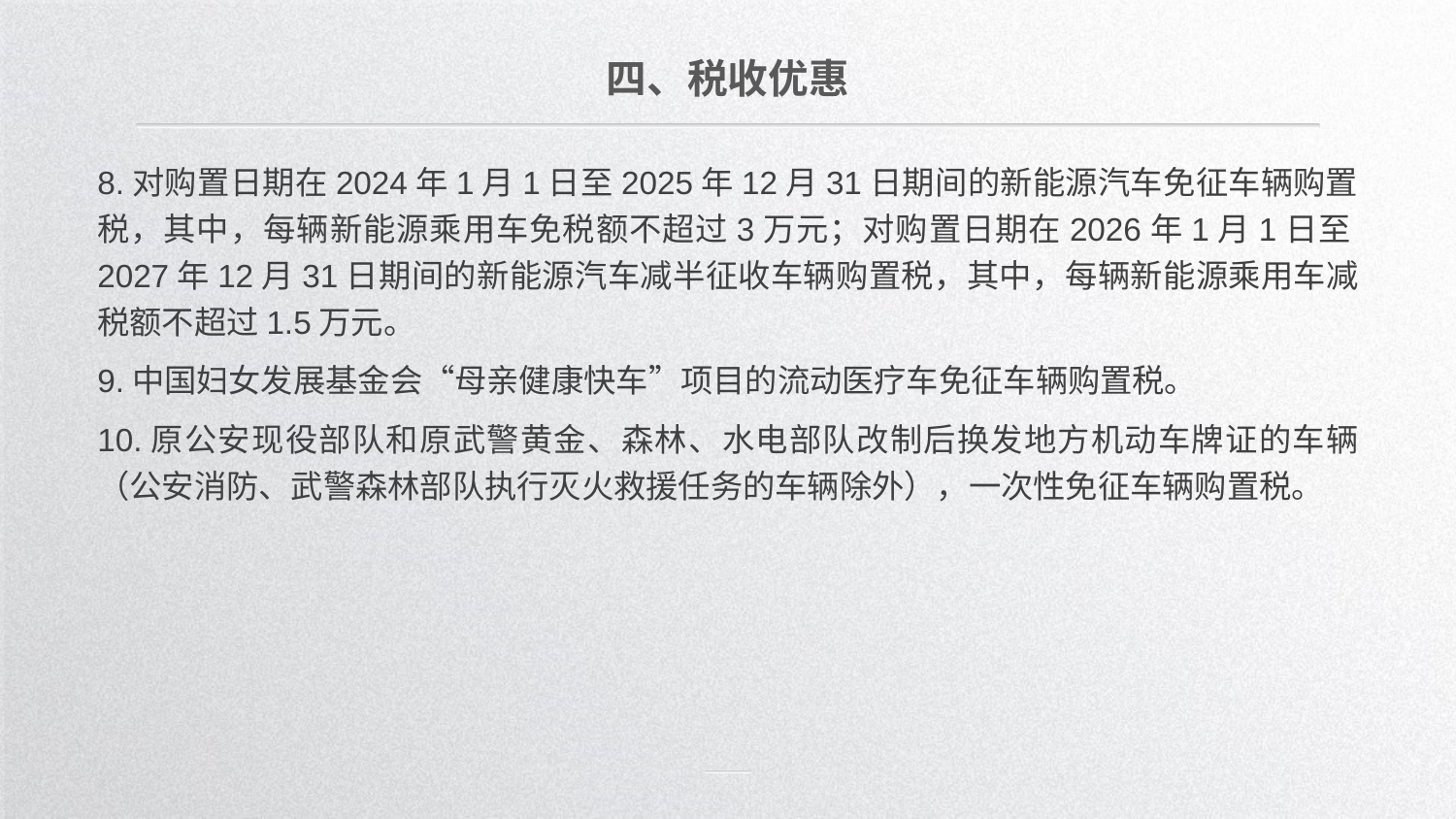

四、税收优惠
8.对购置日期在2024年1月1日至2025年12月31日期间的新能源汽车免征车辆购置税，其中，每辆新能源乘用车免税额不超过3万元；对购置日期在2026年1月1日至2027年12月31日期间的新能源汽车减半征收车辆购置税，其中，每辆新能源乘用车减税额不超过1.5万元。
9.中国妇女发展基金会“母亲健康快车”项目的流动医疗车免征车辆购置税。
10.原公安现役部队和原武警黄金、森林、水电部队改制后换发地方机动车牌证的车辆（公安消防、武警森林部队执行灭火救援任务的车辆除外），一次性免征车辆购置税。